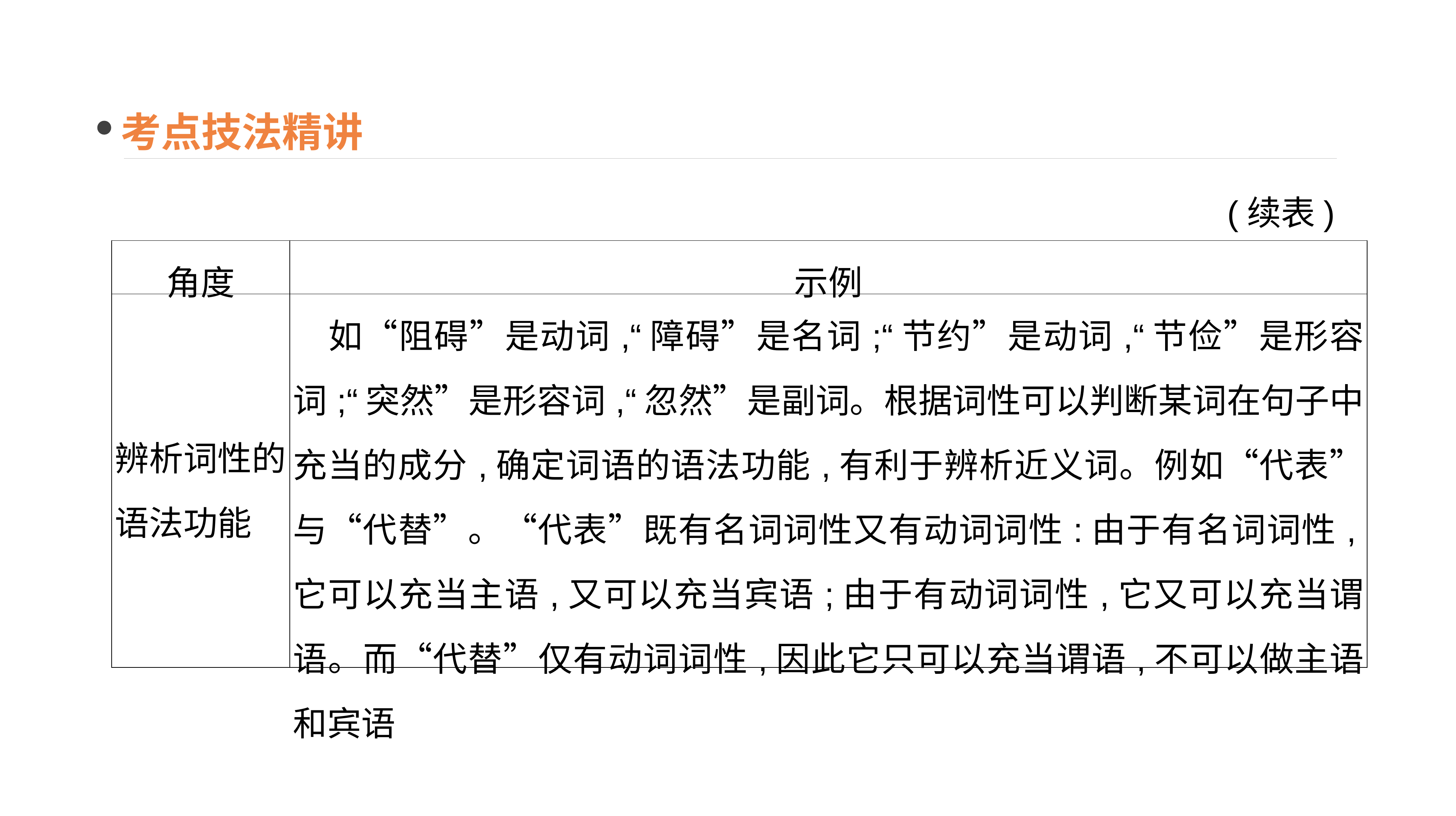

考点技法精讲

(续表)
| 角度 | 示例 |
| --- | --- |
| 辨析词性的语法功能 | 如“阻碍”是动词,“障碍”是名词;“节约”是动词,“节俭”是形容词;“突然”是形容词,“忽然”是副词。根据词性可以判断某词在句子中充当的成分,确定词语的语法功能,有利于辨析近义词。例如“代表”与“代替”。“代表”既有名词词性又有动词词性:由于有名词词性,它可以充当主语,又可以充当宾语;由于有动词词性,它又可以充当谓语。而“代替”仅有动词词性,因此它只可以充当谓语,不可以做主语和宾语 |